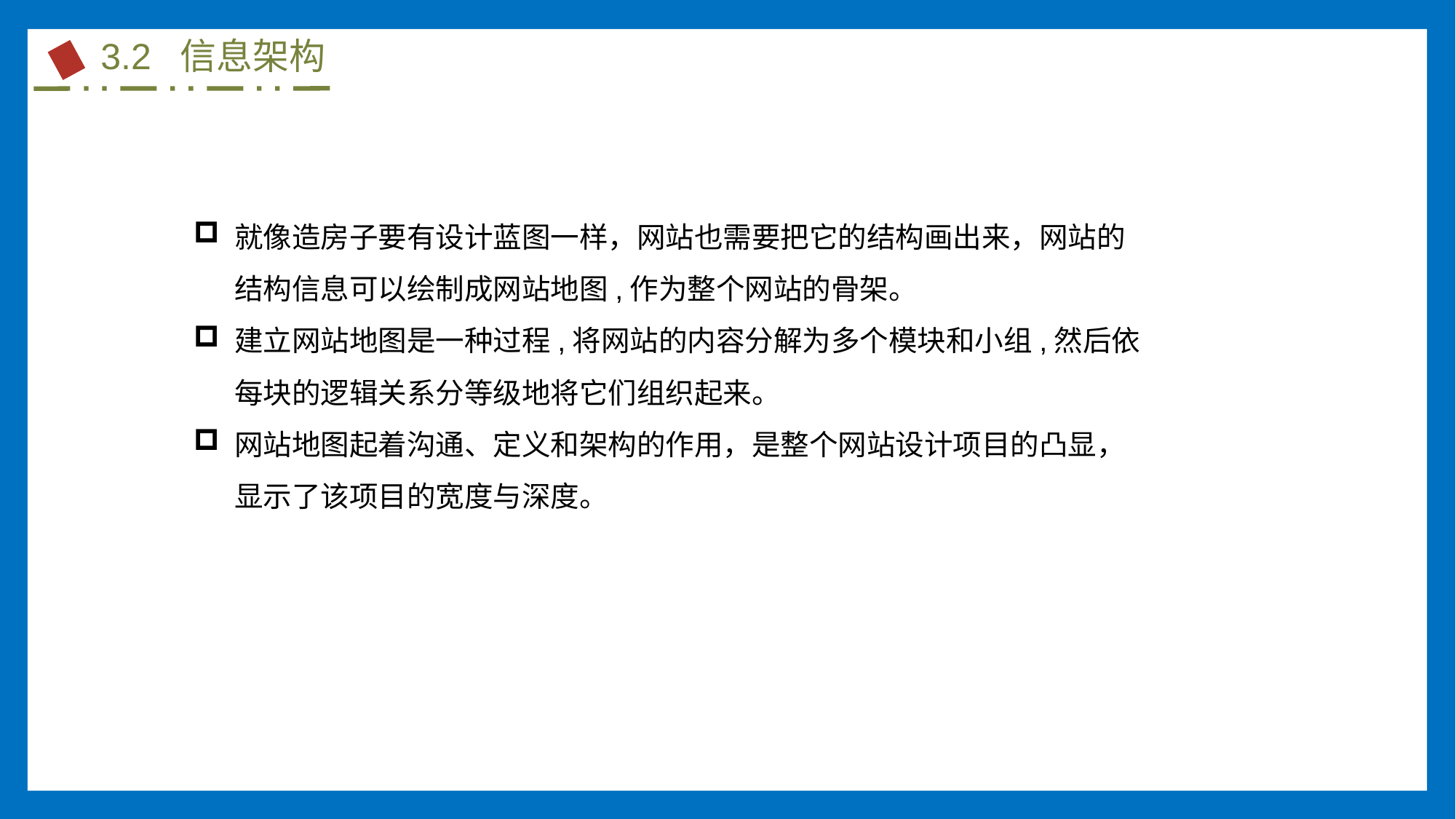

3.2  信息架构

就像造房子要有设计蓝图一样，网站也需要把它的结构画出来，网站的结构信息可以绘制成网站地图,作为整个网站的骨架。
建立网站地图是一种过程,将网站的内容分解为多个模块和小组,然后依每块的逻辑关系分等级地将它们组织起来。
网站地图起着沟通、定义和架构的作用，是整个网站设计项目的凸显，显示了该项目的宽度与深度。